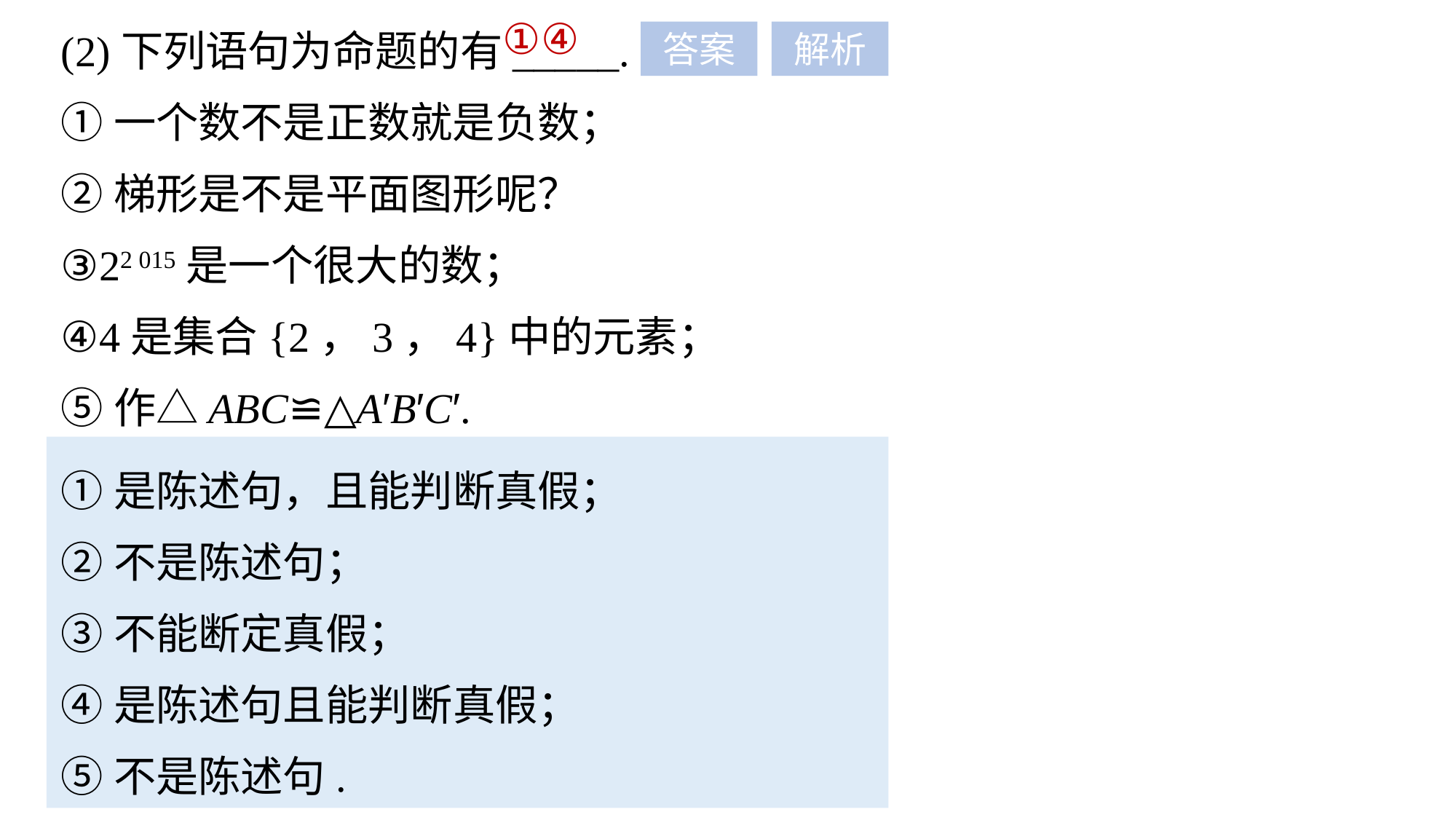

(2)下列语句为命题的有_____.
①一个数不是正数就是负数；
②梯形是不是平面图形呢？
③22 015是一个很大的数；
④4是集合{2，3，4}中的元素；
⑤作△ABC≌△A′B′C′.
①④
答案
解析
①是陈述句，且能判断真假；
②不是陈述句；
③不能断定真假；
④是陈述句且能判断真假；
⑤不是陈述句.